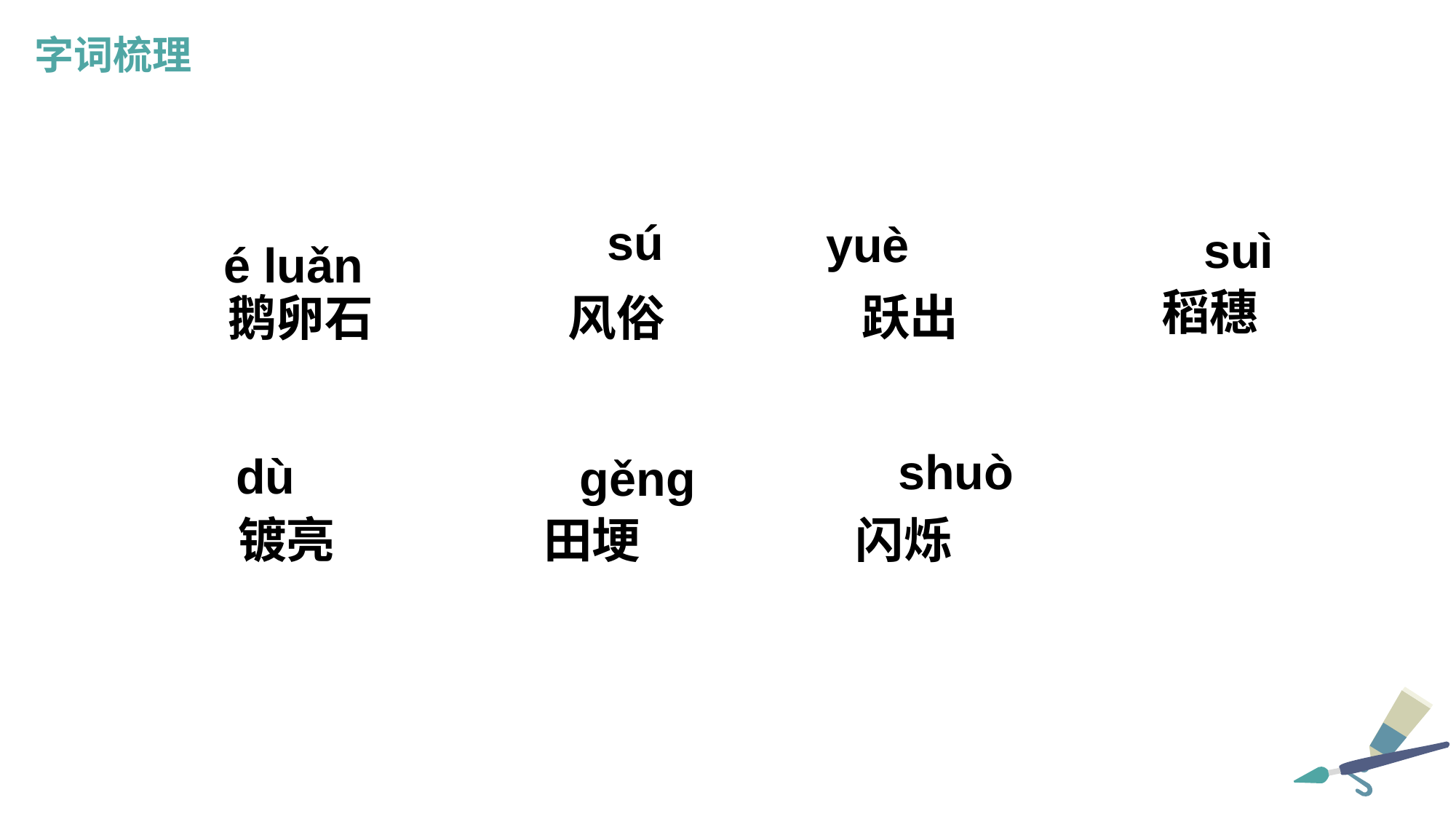

字词梳理
 sú
 yuè
suì
 é luǎn
稻穗
跃出
鹅卵石
风俗
shuò
dù
gěng
镀亮
田埂
闪烁